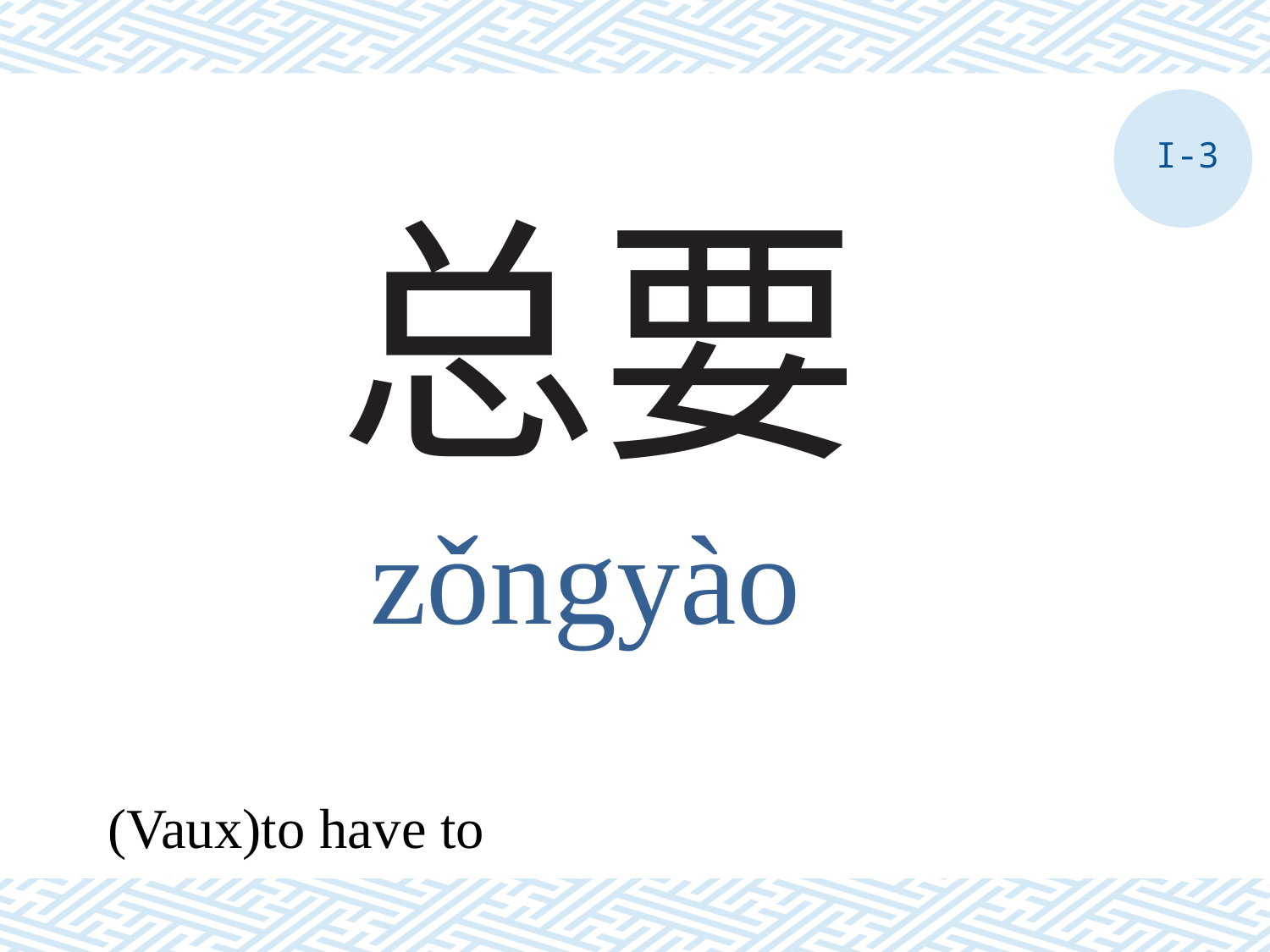

I-3

# 总要
zǒngyào
(Vaux)to have to